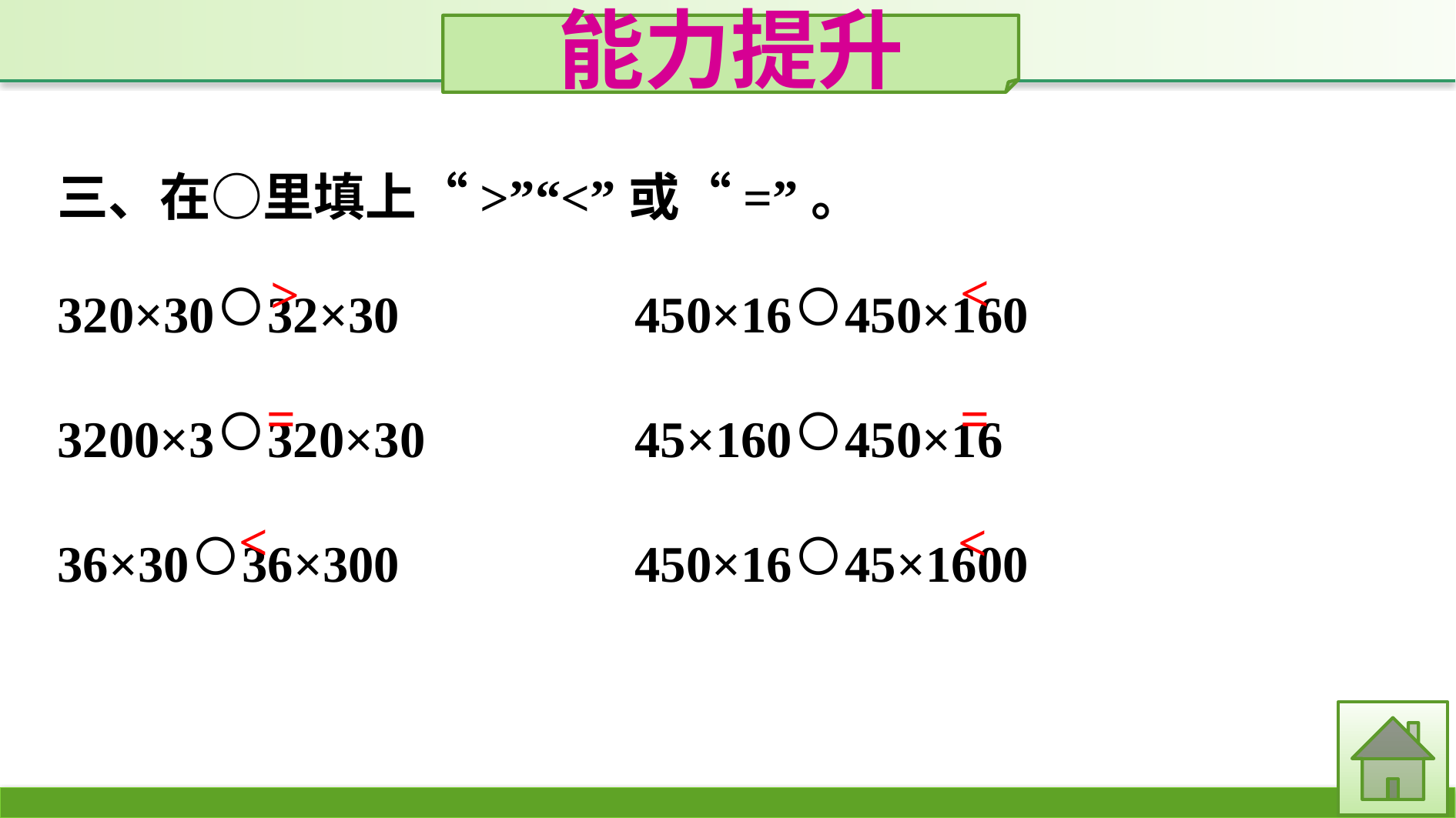

能力提升
三、在○里填上“>”“<”或“=”。
320×30○32×30			450×16○450×160
3200×3○320×30			45×160○450×16
36×30○36×300			450×16○45×1600
<
>
=
=
<
<